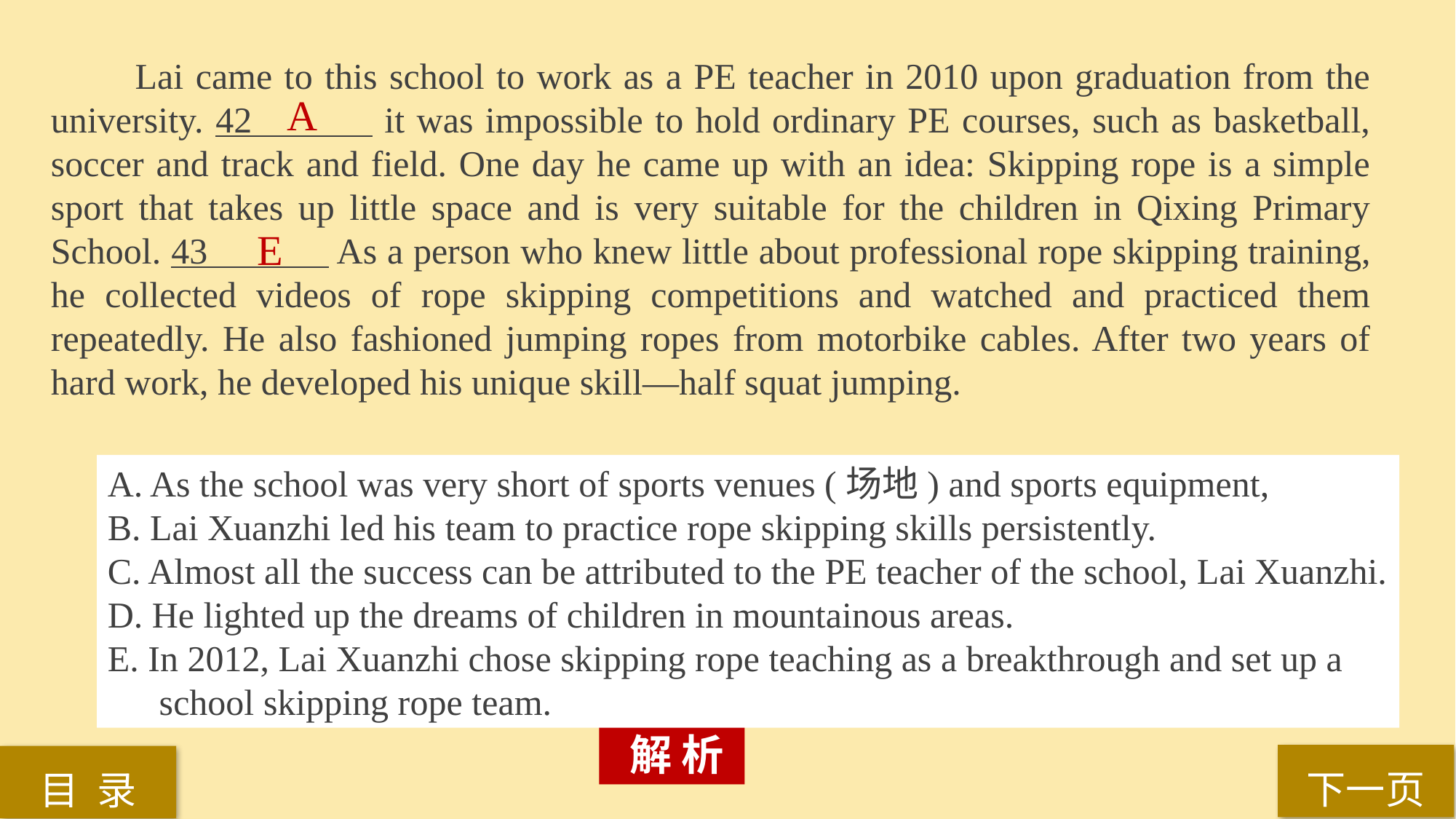

Lai came to this school to work as a PE teacher in 2010 upon graduation from the university. 42           it was impossible to hold ordinary PE courses, such as basketball, soccer and track and field. One day he came up with an idea: Skipping rope is a simple sport that takes up little space and is very suitable for the children in Qixing Primary School. 43             As a person who knew little about professional rope skipping training, he collected videos of rope skipping competitions and watched and practiced them repeatedly. He also fashioned jumping ropes from motorbike cables. After two years of hard work, he developed his unique skill—half squat jumping.
A
E
A. As the school was very short of sports venues (场地) and sports equipment,
B. Lai Xuanzhi led his team to practice rope skipping skills persistently.
C. Almost all the success can be attributed to the PE teacher of the school, Lai Xuanzhi.
D. He lighted up the dreams of children in mountainous areas.
E. In 2012, Lai Xuanzhi chose skipping rope teaching as a breakthrough and set up a school skipping rope team.
 解 析